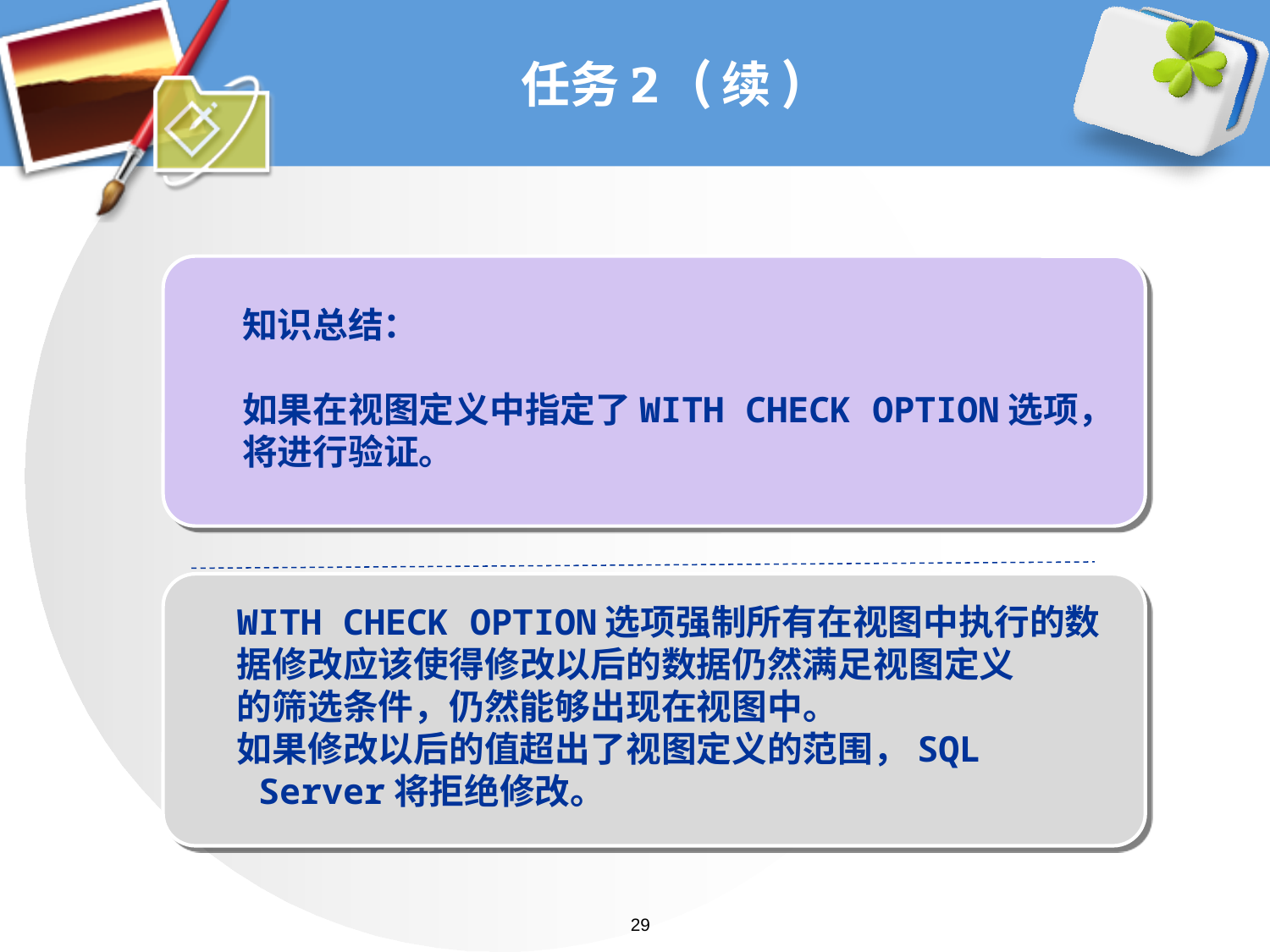

# 任务2    (续)

知识总结：

如果在视图定义中指定了WITH CHECK OPTION选项，
将进行验证。

WITH CHECK OPTION选项强制所有在视图中执行的数
据修改应该使得修改以后的数据仍然满足视图定义
的筛选条件，仍然能够出现在视图中。
如果修改以后的值超出了视图定义的范围，SQL
 Server将拒绝修改。
29